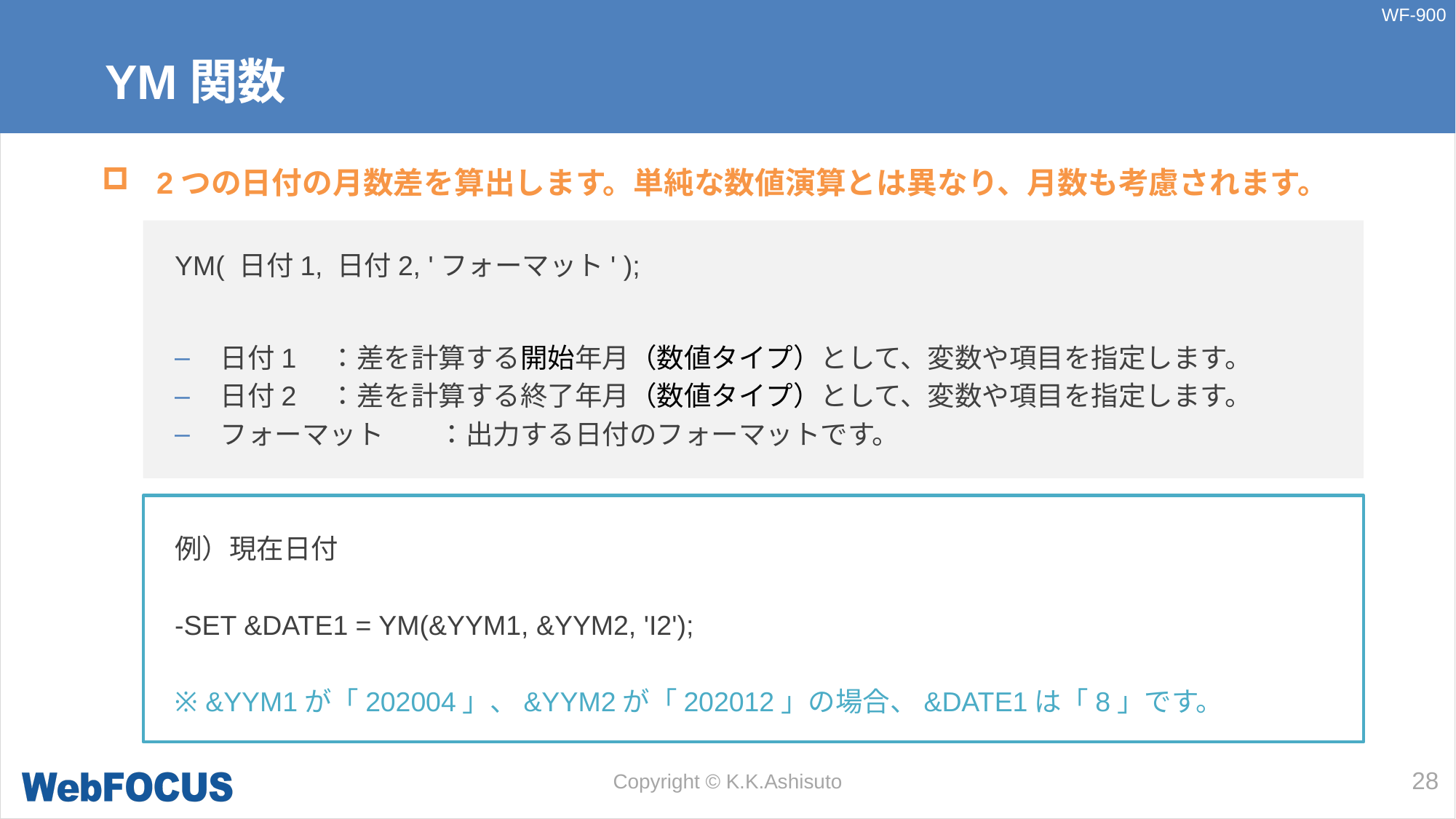

# YM関数
2つの日付の月数差を算出します。単純な数値演算とは異なり、月数も考慮されます。

YM( 日付1, 日付2, 'フォーマット' );

日付1	：差を計算する開始年月（数値タイプ）として、変数や項目を指定します。
日付2	：差を計算する終了年月（数値タイプ）として、変数や項目を指定します。
フォーマット	：出力する日付のフォーマットです。

例）現在日付

-SET &DATE1 = YM(&YYM1, &YYM2, 'I2');

※ &YYM1が「202004」、&YYM2が「202012」の場合、&DATE1は「8」です。